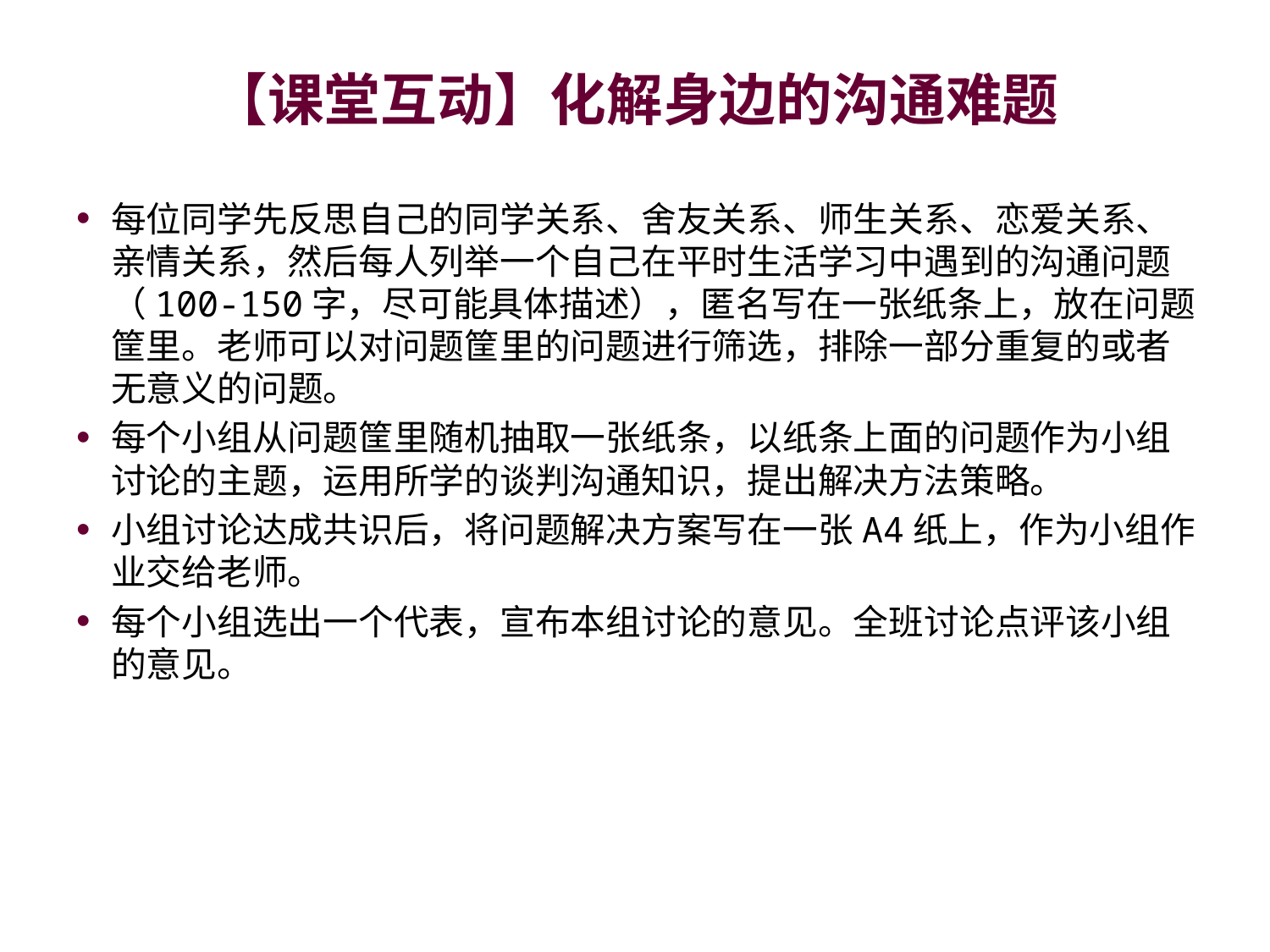

# 【课堂互动】化解身边的沟通难题
每位同学先反思自己的同学关系、舍友关系、师生关系、恋爱关系、亲情关系，然后每人列举一个自己在平时生活学习中遇到的沟通问题（100-150字，尽可能具体描述），匿名写在一张纸条上，放在问题筐里。老师可以对问题筐里的问题进行筛选，排除一部分重复的或者无意义的问题。
每个小组从问题筐里随机抽取一张纸条，以纸条上面的问题作为小组讨论的主题，运用所学的谈判沟通知识，提出解决方法策略。
小组讨论达成共识后，将问题解决方案写在一张A4纸上，作为小组作业交给老师。
每个小组选出一个代表，宣布本组讨论的意见。全班讨论点评该小组的意见。